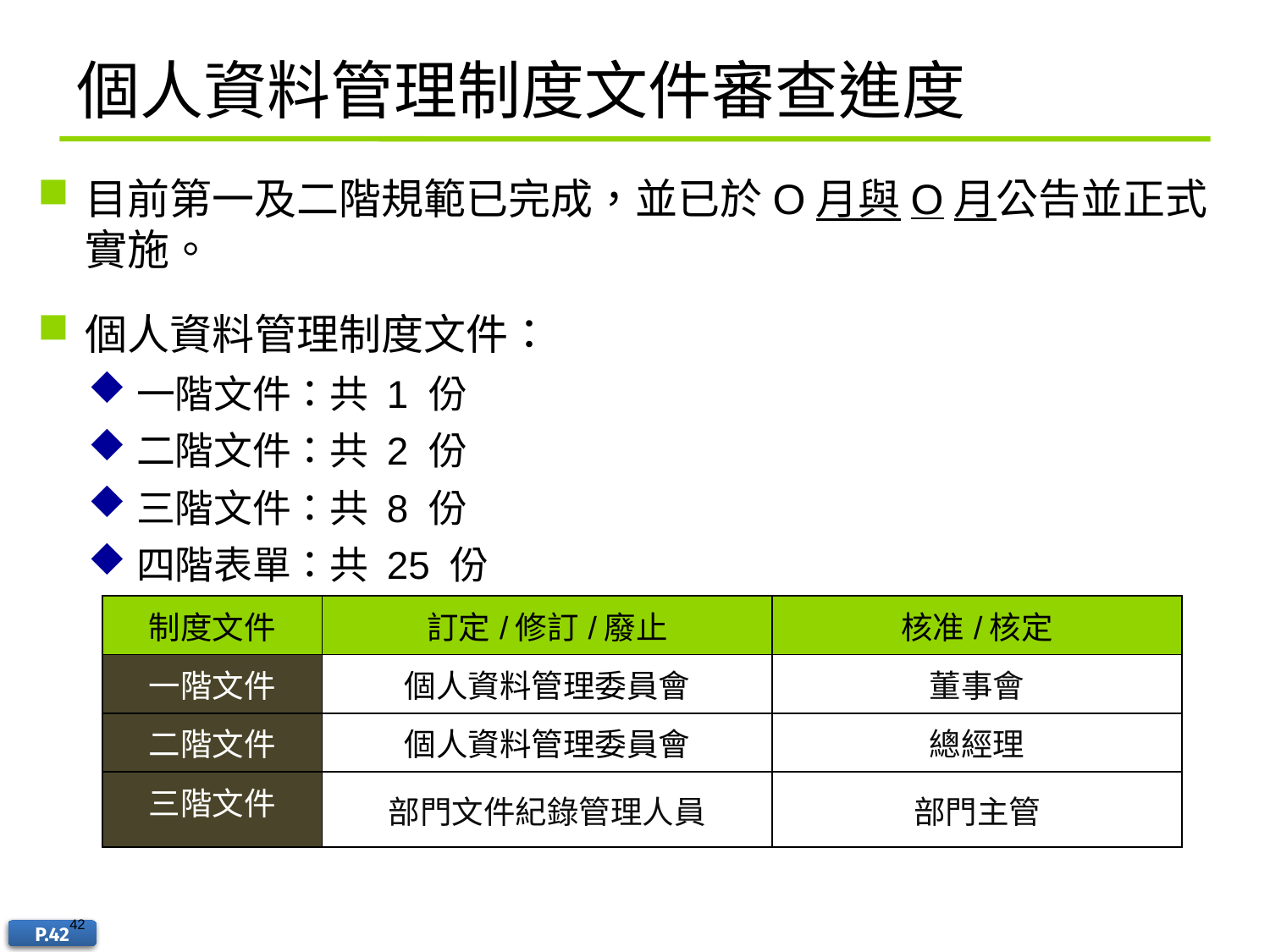

# 個人資料管理制度文件審查進度
目前第一及二階規範已完成，並已於O月與O月公告並正式實施。
個人資料管理制度文件：
一階文件：共 1 份
二階文件：共 2 份
三階文件：共 8 份
四階表單：共 25 份
| 制度文件 | 訂定/修訂/廢止 | 核准/核定 |
| --- | --- | --- |
| 一階文件 | 個人資料管理委員會 | 董事會 |
| 二階文件 | 個人資料管理委員會 | 總經理 |
| 三階文件 | 部門文件紀錄管理人員 | 部門主管 |
42